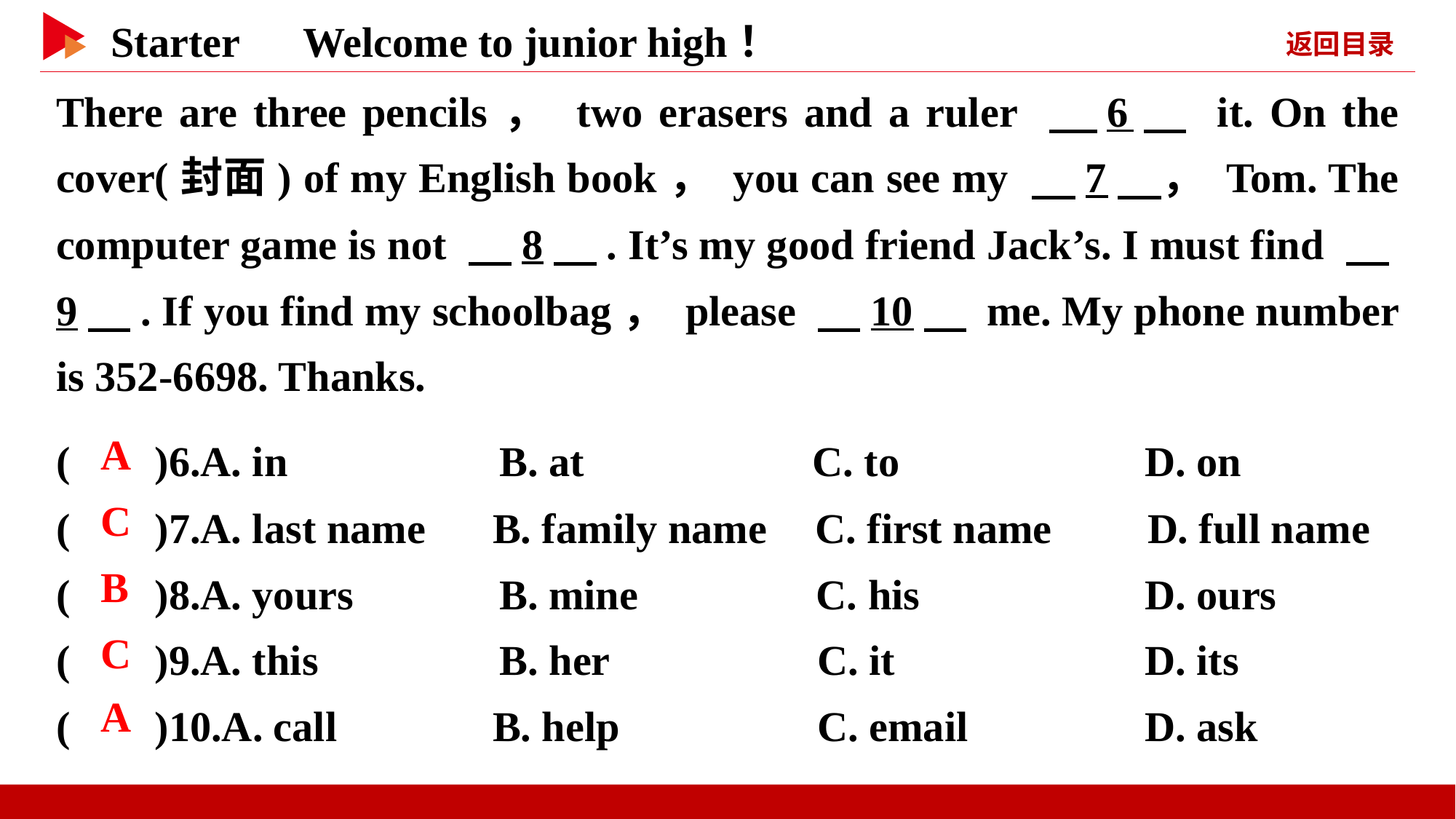

There are three pencils， two erasers and a ruler 　6　 it. On the cover(封面) of my English book， you can see my 　7　， Tom. The computer game is not 　8　. It’s my good friend Jack’s. I must find 　9　. If you find my schoolbag， please 　10　 me. My phone number is 352-6698. Thanks.
(        )6.A. in	           B. at	                    C. to　	          D. on
(        )7.A. last name	B. family name     C. first name　	D. full name
(        )8.A. yours	           B. mine	          C. his　	          D. ours
(        )9.A. this　	           B. her　	          C. it　	          D. its
(        )10.A. call 　	B. help　	          C. email　	          D. ask
   A
   C
   B
   C
   A